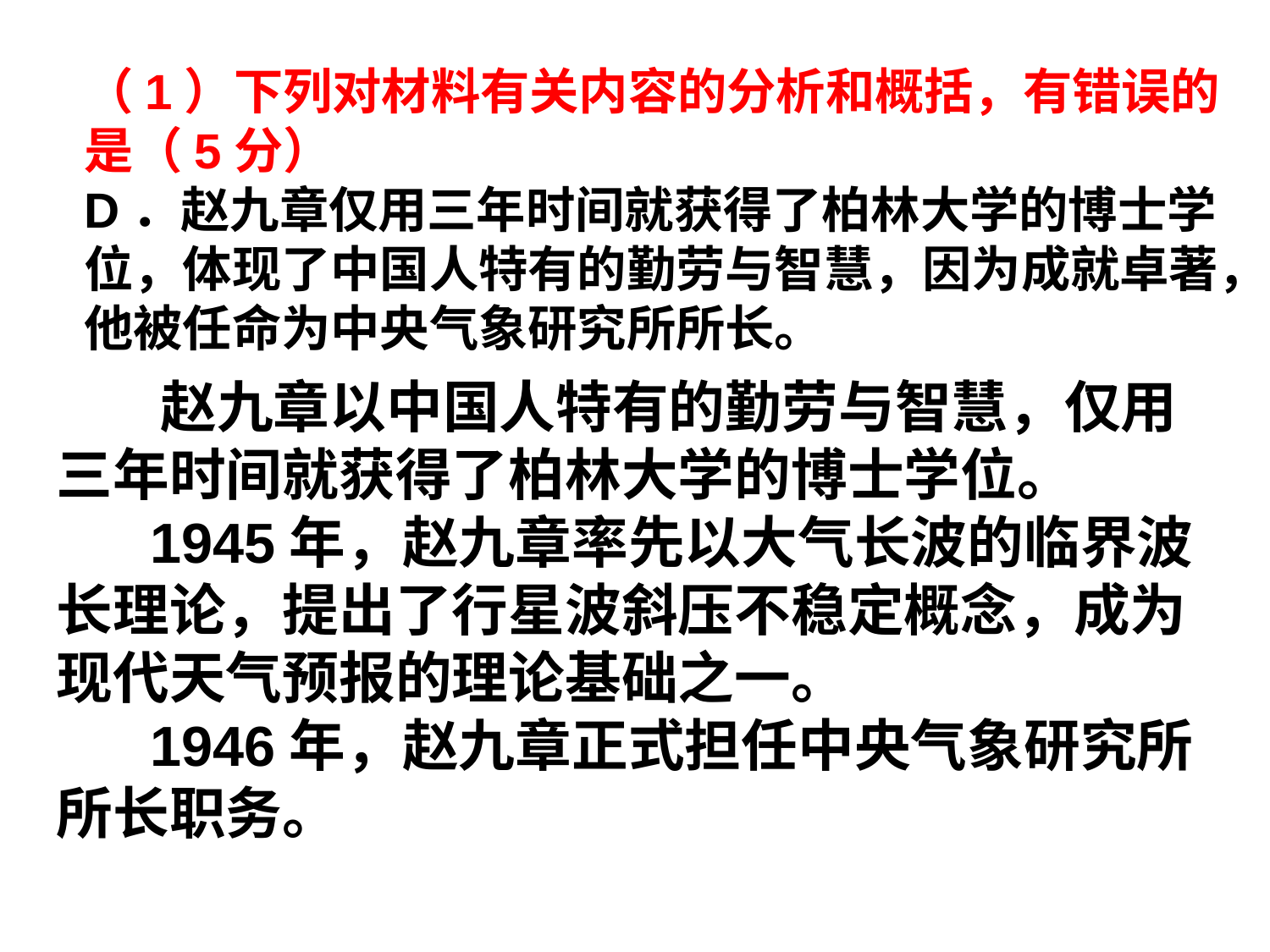

（1）下列对材料有关内容的分析和概括，有错误的是（5分）
D．赵九章仅用三年时间就获得了柏林大学的博士学位，体现了中国人特有的勤劳与智慧，因为成就卓著，他被任命为中央气象研究所所长。
       赵九章以中国人特有的勤劳与智慧，仅用三年时间就获得了柏林大学的博士学位。
      1945年，赵九章率先以大气长波的临界波长理论，提出了行星波斜压不稳定概念，成为现代天气预报的理论基础之一。
      1946年，赵九章正式担任中央气象研究所所长职务。